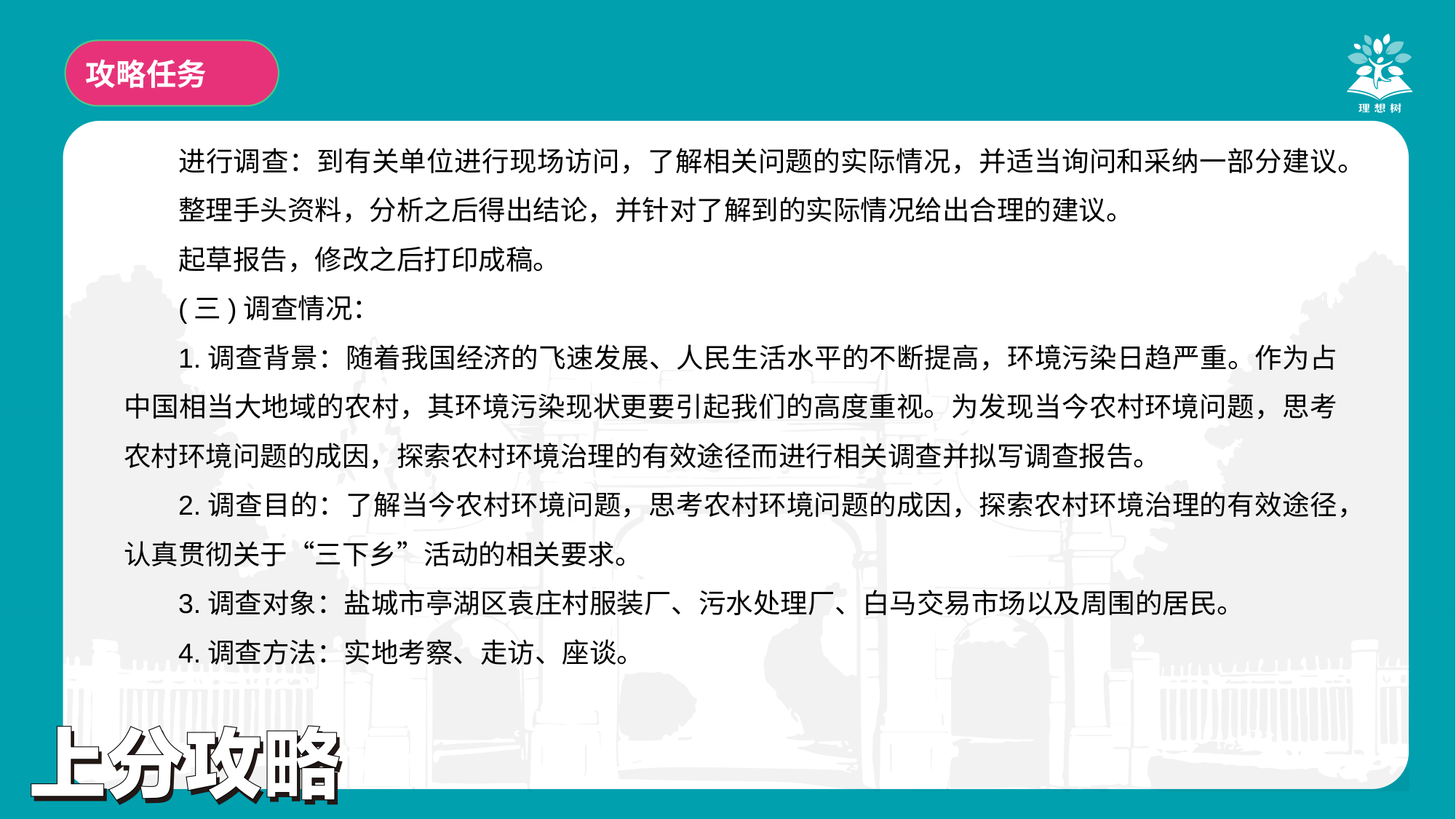

攻略任务
进行调查：到有关单位进行现场访问，了解相关问题的实际情况，并适当询问和采纳一部分建议。
整理手头资料，分析之后得出结论，并针对了解到的实际情况给出合理的建议。
起草报告，修改之后打印成稿。
(三)调查情况：
1.调查背景：随着我国经济的飞速发展、人民生活水平的不断提高，环境污染日趋严重。作为占中国相当大地域的农村，其环境污染现状更要引起我们的高度重视。为发现当今农村环境问题，思考农村环境问题的成因，探索农村环境治理的有效途径而进行相关调查并拟写调查报告。
2.调查目的：了解当今农村环境问题，思考农村环境问题的成因，探索农村环境治理的有效途径，认真贯彻关于“三下乡”活动的相关要求。
3.调查对象：盐城市亭湖区袁庄村服装厂、污水处理厂、白马交易市场以及周围的居民。
4.调查方法：实地考察、走访、座谈。